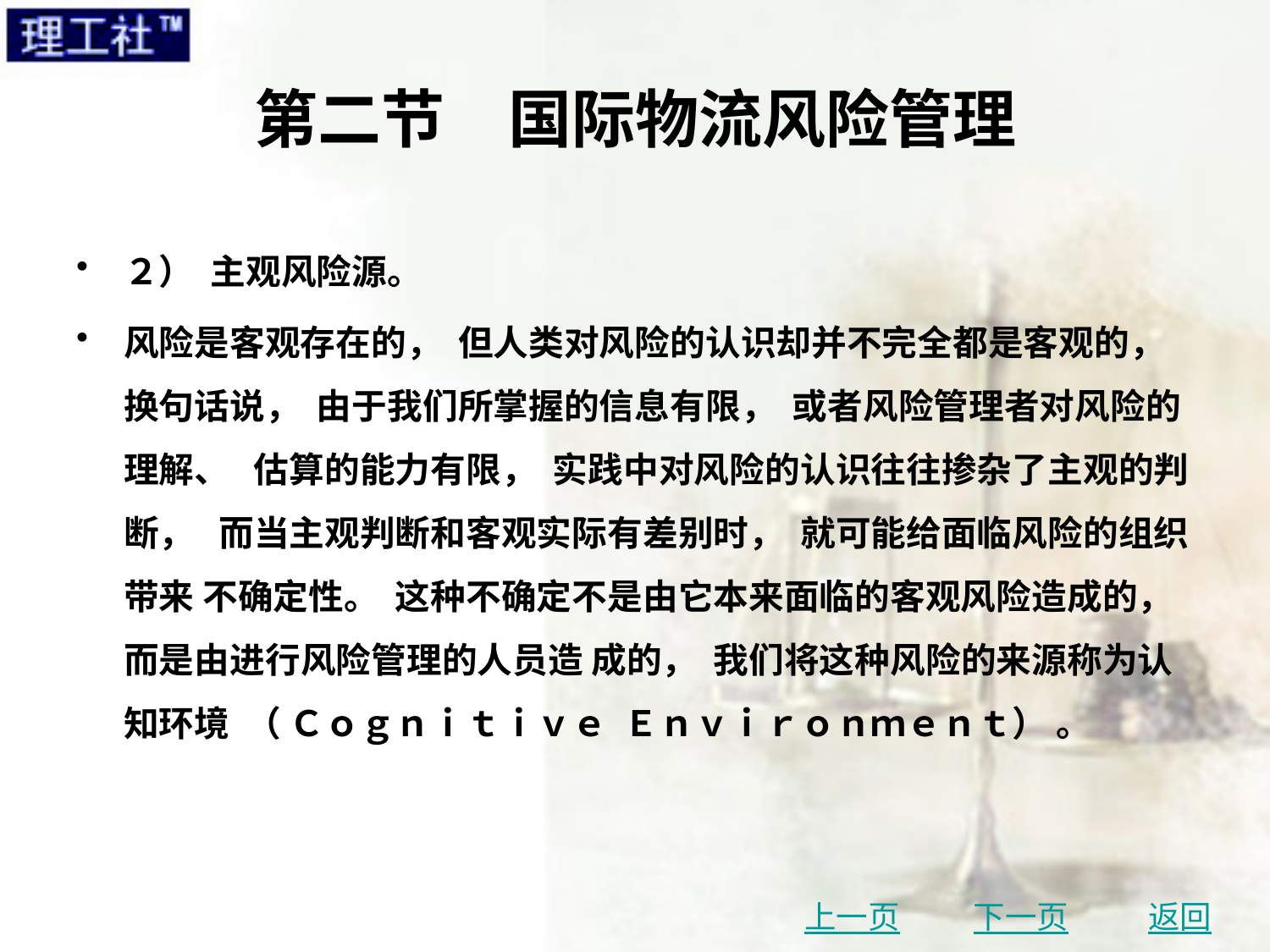

# 第二节　国际物流风险管理
２）  主观风险源。
风险是客观存在的，  但人类对风险的认识却并不完全都是客观的，  换句话说，  由于我们所掌握的信息有限，  或者风险管理者对风险的理解、   估算的能力有限，  实践中对风险的认识往往掺杂了主观的判断，   而当主观判断和客观实际有差别时，  就可能给面临风险的组织带来 不确定性。  这种不确定不是由它本来面临的客观风险造成的，  而是由进行风险管理的人员造 成的，  我们将这种风险的来源称为认知环境  （ Ｃｏｇｎｉｔｉｖｅ  Ｅｎｖｉｒｏｎｍｅｎｔ） 。

上一页
下一页
返回